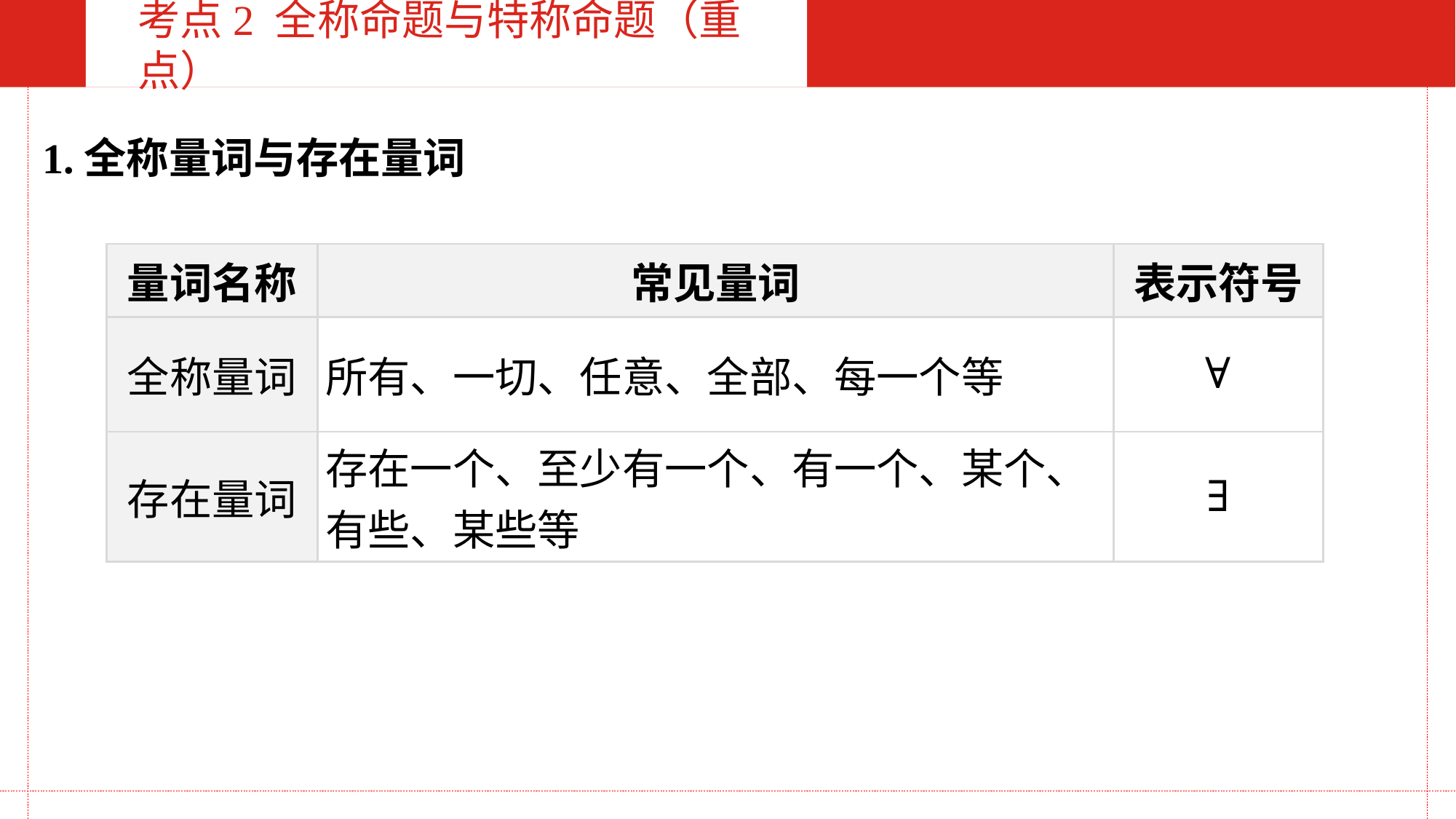

考点2 全称命题与特称命题（重点）

1.全称量词与存在量词
| 量词名称 | 常见量词 | 表示符号 |
| --- | --- | --- |
| 全称量词 | 所有、一切、任意、全部、每一个等 | ∀ |
| 存在量词 | 存在一个、至少有一个、有一个、某个、有些、某些等 | ∃ |